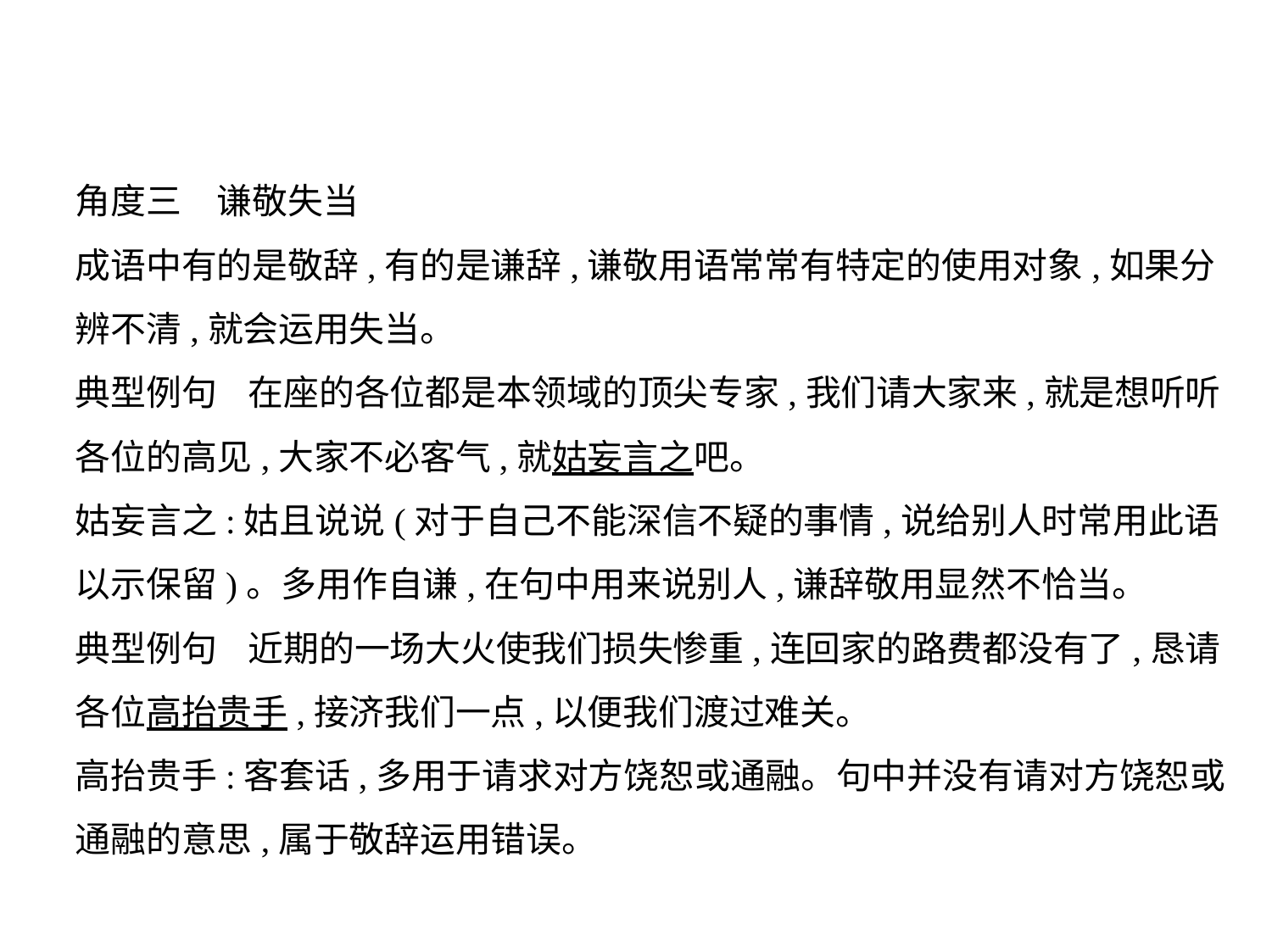

角度三　谦敬失当
成语中有的是敬辞,有的是谦辞,谦敬用语常常有特定的使用对象,如果分
辨不清,就会运用失当。
典型例句    在座的各位都是本领域的顶尖专家,我们请大家来,就是想听听
各位的高见,大家不必客气,就姑妄言之吧。
姑妄言之:姑且说说(对于自己不能深信不疑的事情,说给别人时常用此语
以示保留)。多用作自谦,在句中用来说别人,谦辞敬用显然不恰当。
典型例句    近期的一场大火使我们损失惨重,连回家的路费都没有了,恳请
各位高抬贵手,接济我们一点,以便我们渡过难关。
高抬贵手:客套话,多用于请求对方饶恕或通融。句中并没有请对方饶恕或
通融的意思,属于敬辞运用错误。